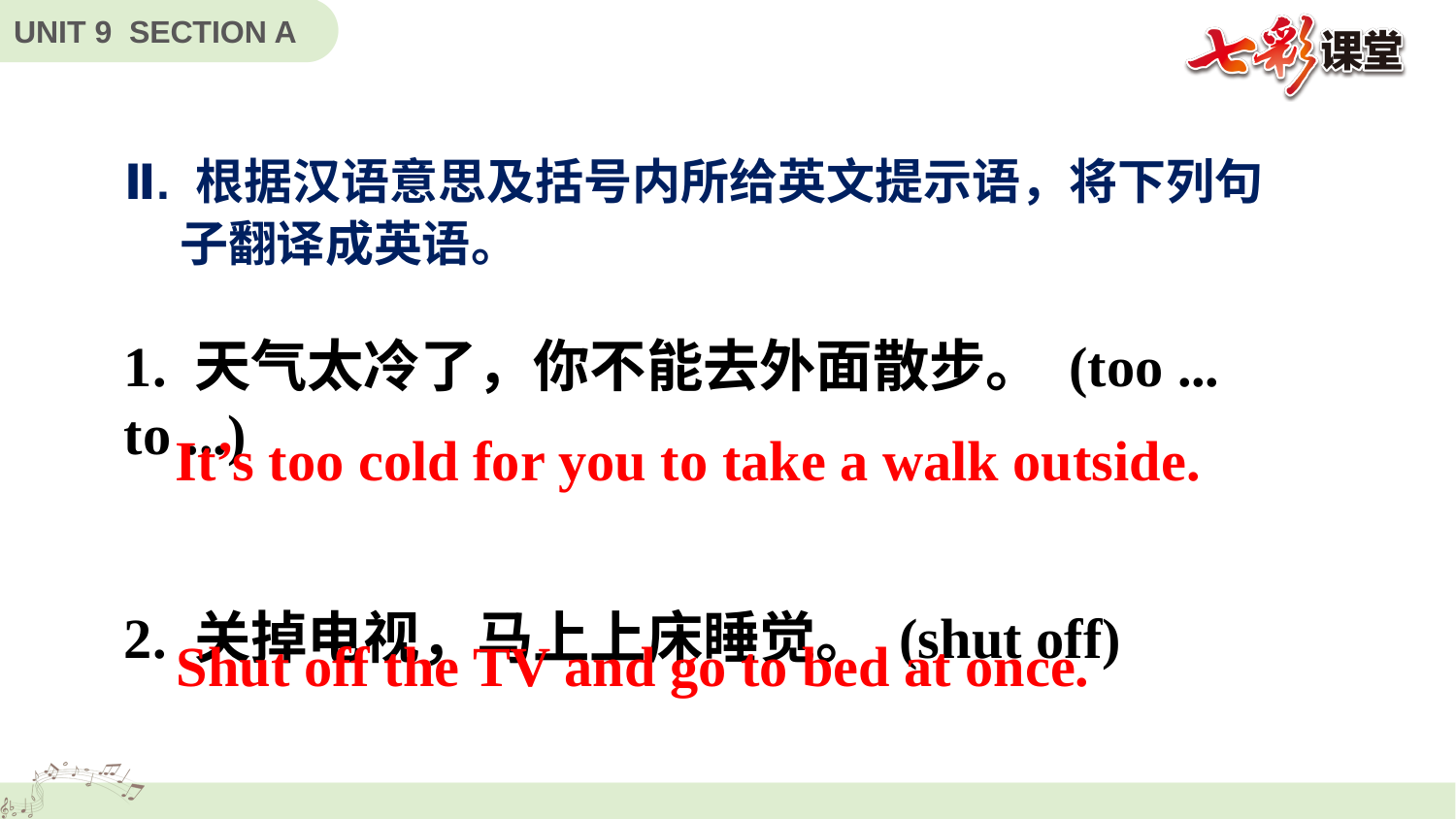

Ⅱ. 根据汉语意思及括号内所给英文提示语，将下列句
    子翻译成英语。

1. 天气太冷了，你不能去外面散步。 (too ... to ...)

2. 关掉电视，马上上床睡觉。 (shut off)
It’s too cold for you to take a walk outside.
Shut off the TV and go to bed at once.